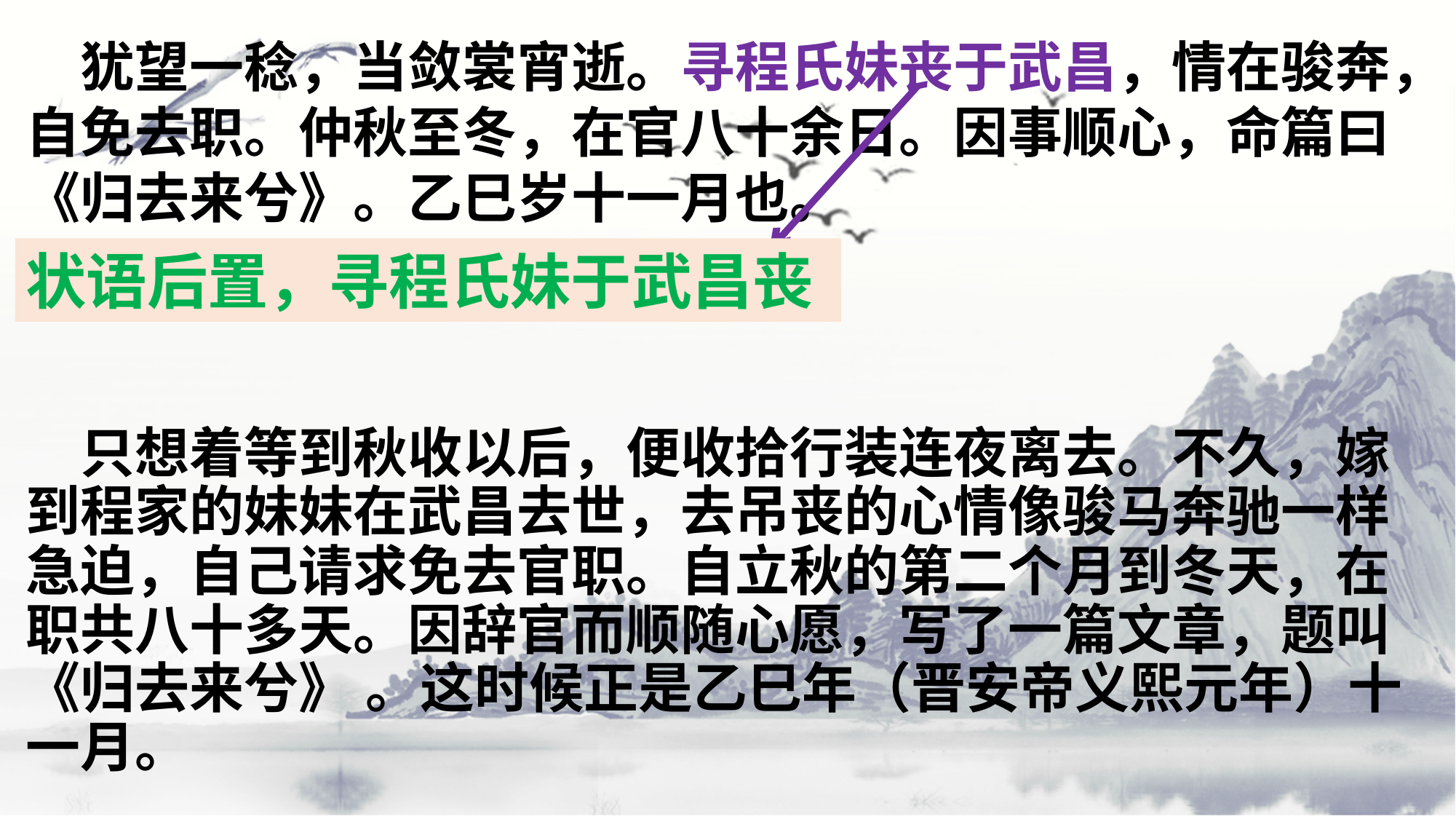

犹望一稔，当敛裳宵逝。寻程氏妹丧于武昌，情在骏奔，自免去职。仲秋至冬，在官八十余日。因事顺心，命篇曰《归去来兮》。乙巳岁十一月也。

只想着等到秋收以后，便收拾行装连夜离去。不久，嫁到程家的妹妹在武昌去世，去吊丧的心情像骏马奔驰一样急迫，自己请求免去官职。自立秋的第二个月到冬天，在职共八十多天。因辞官而顺随心愿，写了一篇文章，题叫《归去来兮》 。这时候正是乙巳年（晋安帝义熙元年）十一月。
状语后置，寻程氏妹于武昌丧